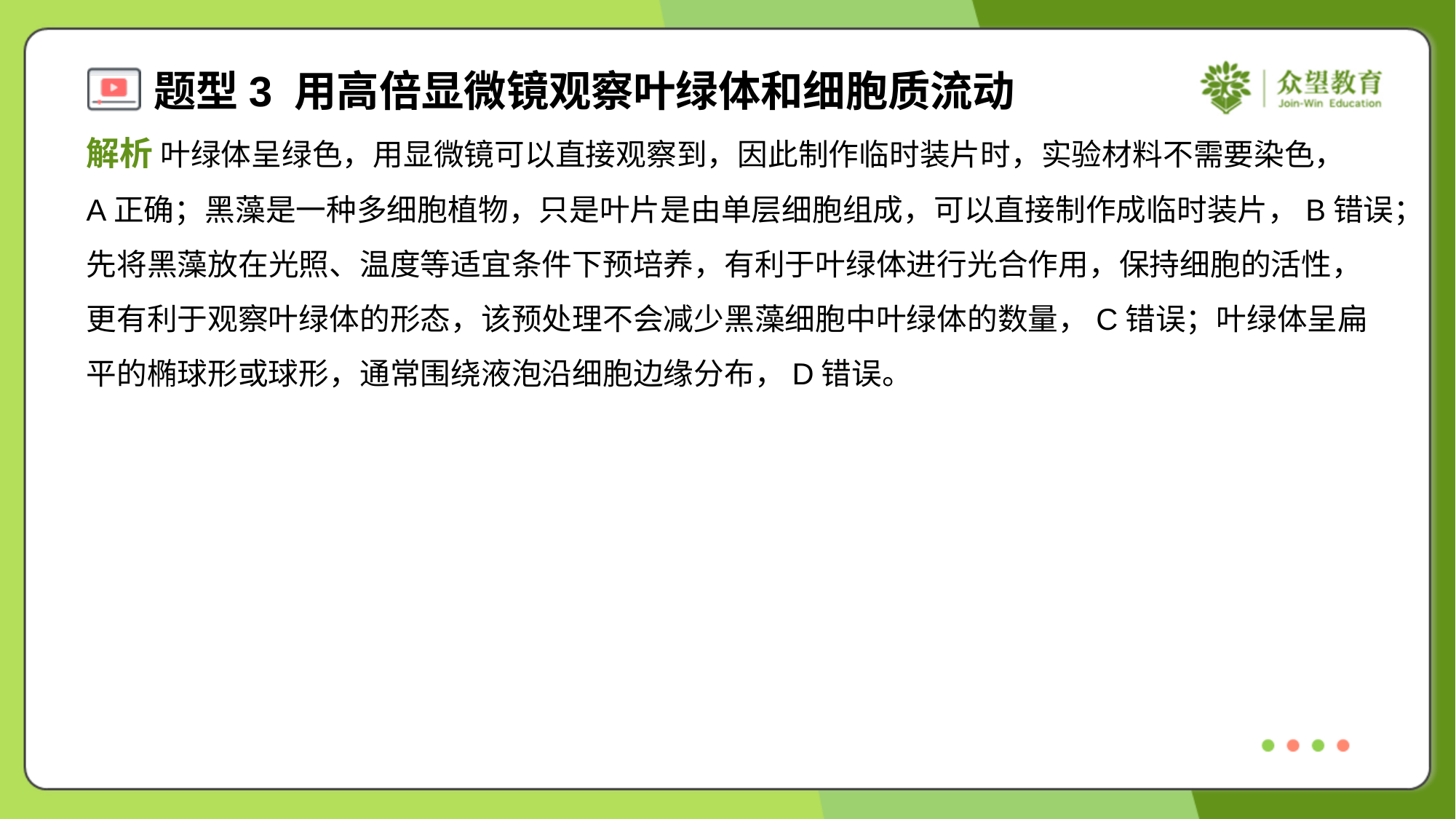

解析 叶绿体呈绿色，用显微镜可以直接观察到，因此制作临时装片时，实验材料不需要染色，
A正确；黑藻是一种多细胞植物，只是叶片是由单层细胞组成，可以直接制作成临时装片，B错误；
先将黑藻放在光照、温度等适宜条件下预培养，有利于叶绿体进行光合作用，保持细胞的活性，
更有利于观察叶绿体的形态，该预处理不会减少黑藻细胞中叶绿体的数量，C错误；叶绿体呈扁
平的椭球形或球形，通常围绕液泡沿细胞边缘分布，D错误。